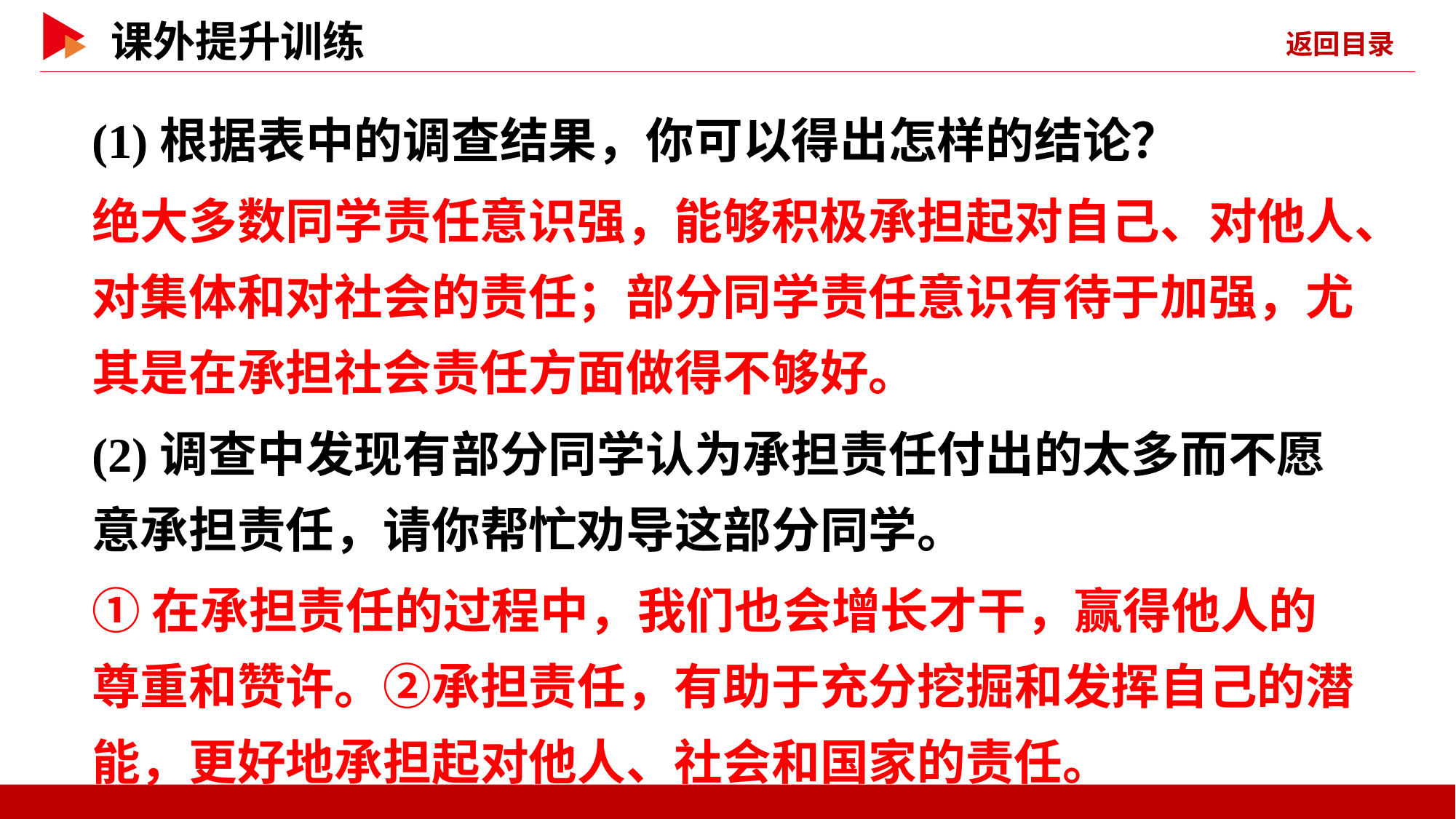

(1)根据表中的调查结果，你可以得出怎样的结论？
绝大多数同学责任意识强，能够积极承担起对自己、对他人、对集体和对社会的责任；部分同学责任意识有待于加强，尤其是在承担社会责任方面做得不够好。
(2)调查中发现有部分同学认为承担责任付出的太多而不愿意承担责任，请你帮忙劝导这部分同学。
①在承担责任的过程中，我们也会增长才干，赢得他人的尊重和赞许。②承担责任，有助于充分挖掘和发挥自己的潜能，更好地承担起对他人、社会和国家的责任。